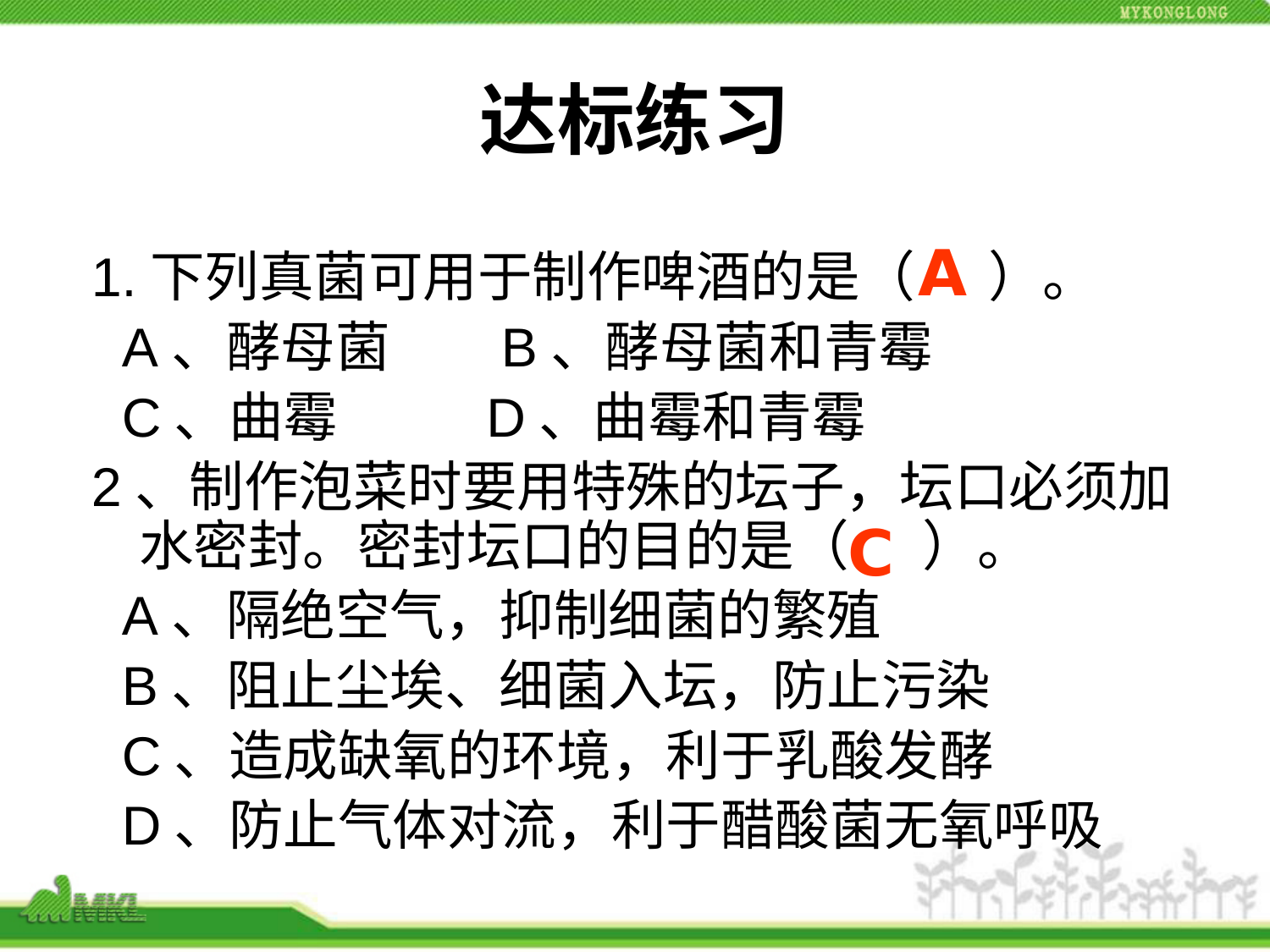

# 达标练习
A
1.下列真菌可用于制作啤酒的是（      ）。
  A、酵母菌        B、酵母菌和青霉
  C、曲霉           D、曲霉和青霉
2、制作泡菜时要用特殊的坛子，坛口必须加水密封。密封坛口的目的是（      ）。
  A、隔绝空气，抑制细菌的繁殖
  B、阻止尘埃、细菌入坛，防止污染
  C、造成缺氧的环境，利于乳酸发酵
  D、防止气体对流，利于醋酸菌无氧呼吸
C